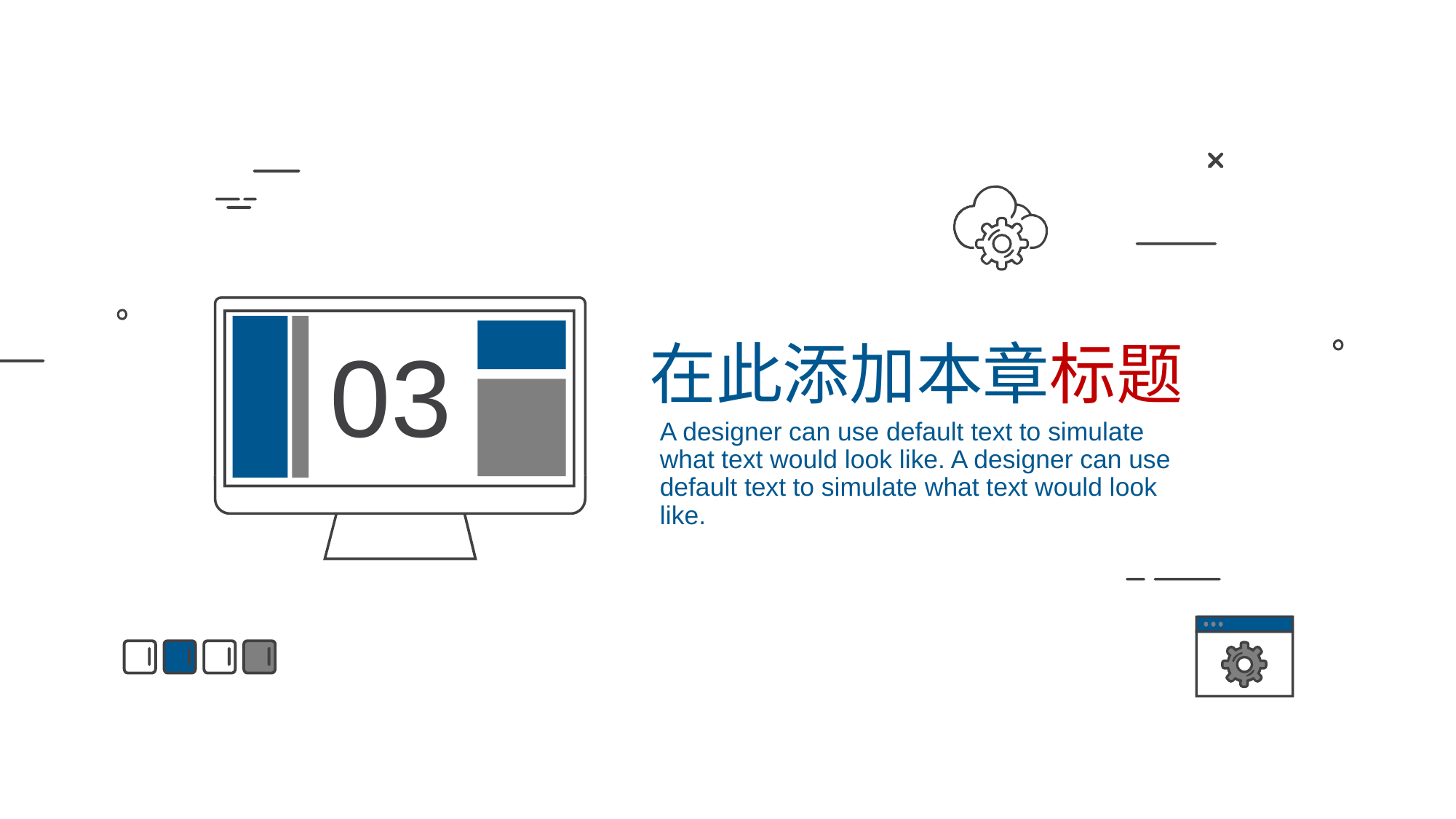

03

在此添加本章标题

A designer can use default text to simulate what text would look like. A designer can use default text to simulate what text would look like.